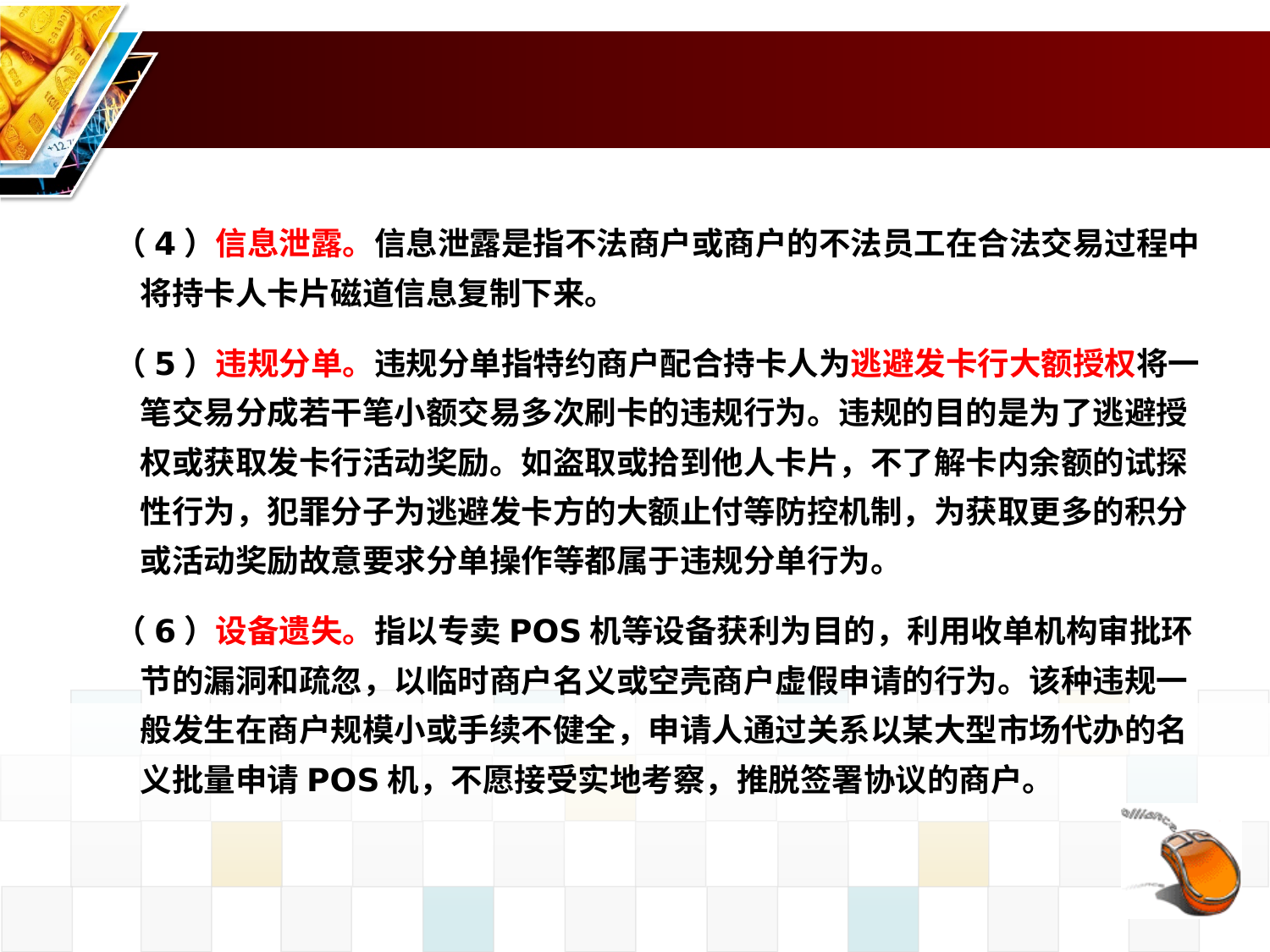

（4）信息泄露。信息泄露是指不法商户或商户的不法员工在合法交易过程中将持卡人卡片磁道信息复制下来。
（5）违规分单。违规分单指特约商户配合持卡人为逃避发卡行大额授权将一笔交易分成若干笔小额交易多次刷卡的违规行为。违规的目的是为了逃避授权或获取发卡行活动奖励。如盗取或拾到他人卡片，不了解卡内余额的试探性行为，犯罪分子为逃避发卡方的大额止付等防控机制，为获取更多的积分或活动奖励故意要求分单操作等都属于违规分单行为。
（6）设备遗失。指以专卖POS机等设备获利为目的，利用收单机构审批环节的漏洞和疏忽，以临时商户名义或空壳商户虚假申请的行为。该种违规一般发生在商户规模小或手续不健全，申请人通过关系以某大型市场代办的名义批量申请POS机，不愿接受实地考察，推脱签署协议的商户。